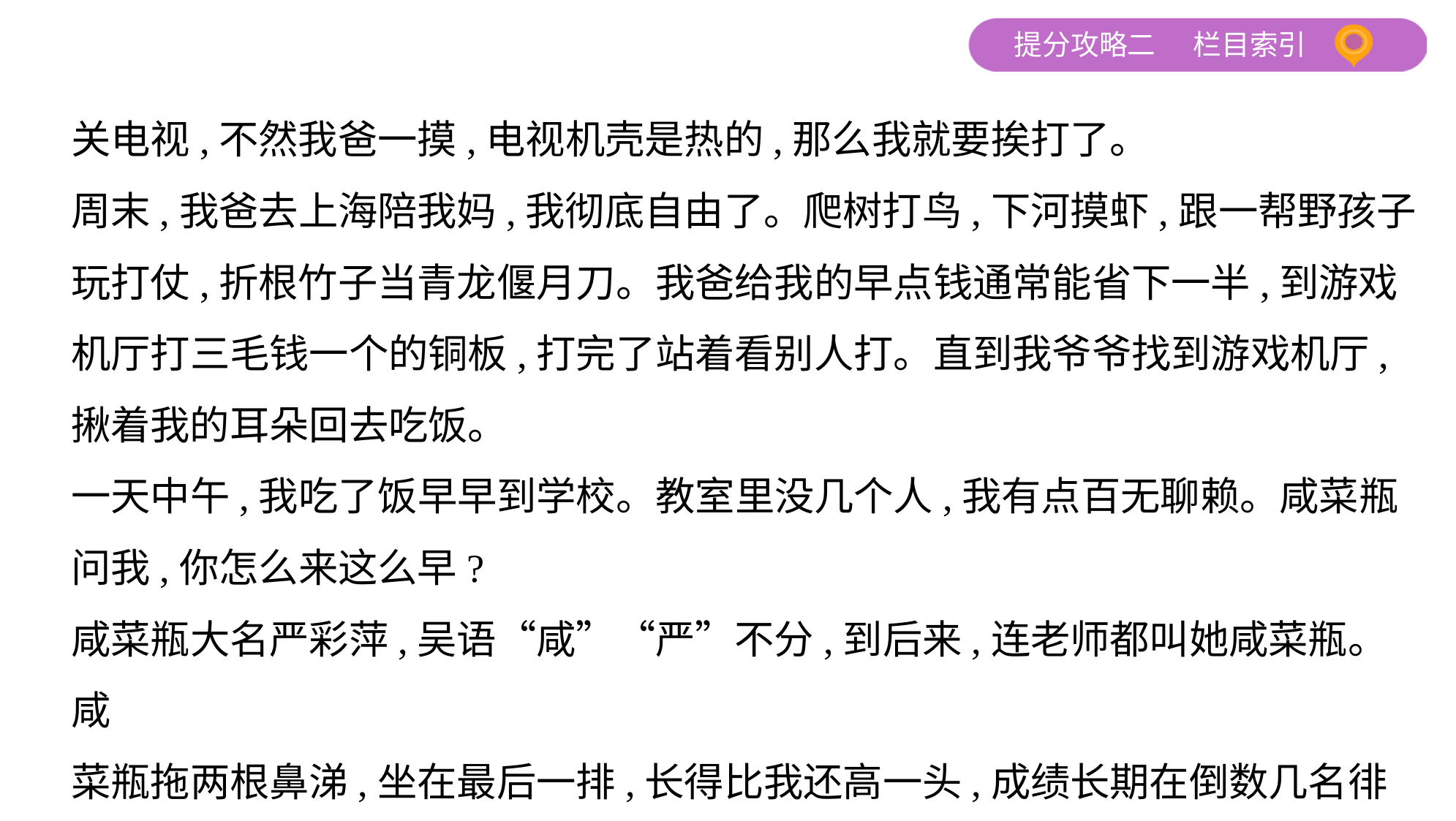

关电视,不然我爸一摸,电视机壳是热的,那么我就要挨打了。
周末,我爸去上海陪我妈,我彻底自由了。爬树打鸟,下河摸虾,跟一帮野孩子
玩打仗,折根竹子当青龙偃月刀。我爸给我的早点钱通常能省下一半,到游戏
机厅打三毛钱一个的铜板,打完了站着看别人打。直到我爷爷找到游戏机厅,
揪着我的耳朵回去吃饭。
一天中午,我吃了饭早早到学校。教室里没几个人,我有点百无聊赖。咸菜瓶
问我,你怎么来这么早?
咸菜瓶大名严彩萍,吴语“咸”“严”不分,到后来,连老师都叫她咸菜瓶。咸
菜瓶拖两根鼻涕,坐在最后一排,长得比我还高一头,成绩长期在倒数几名徘徊。